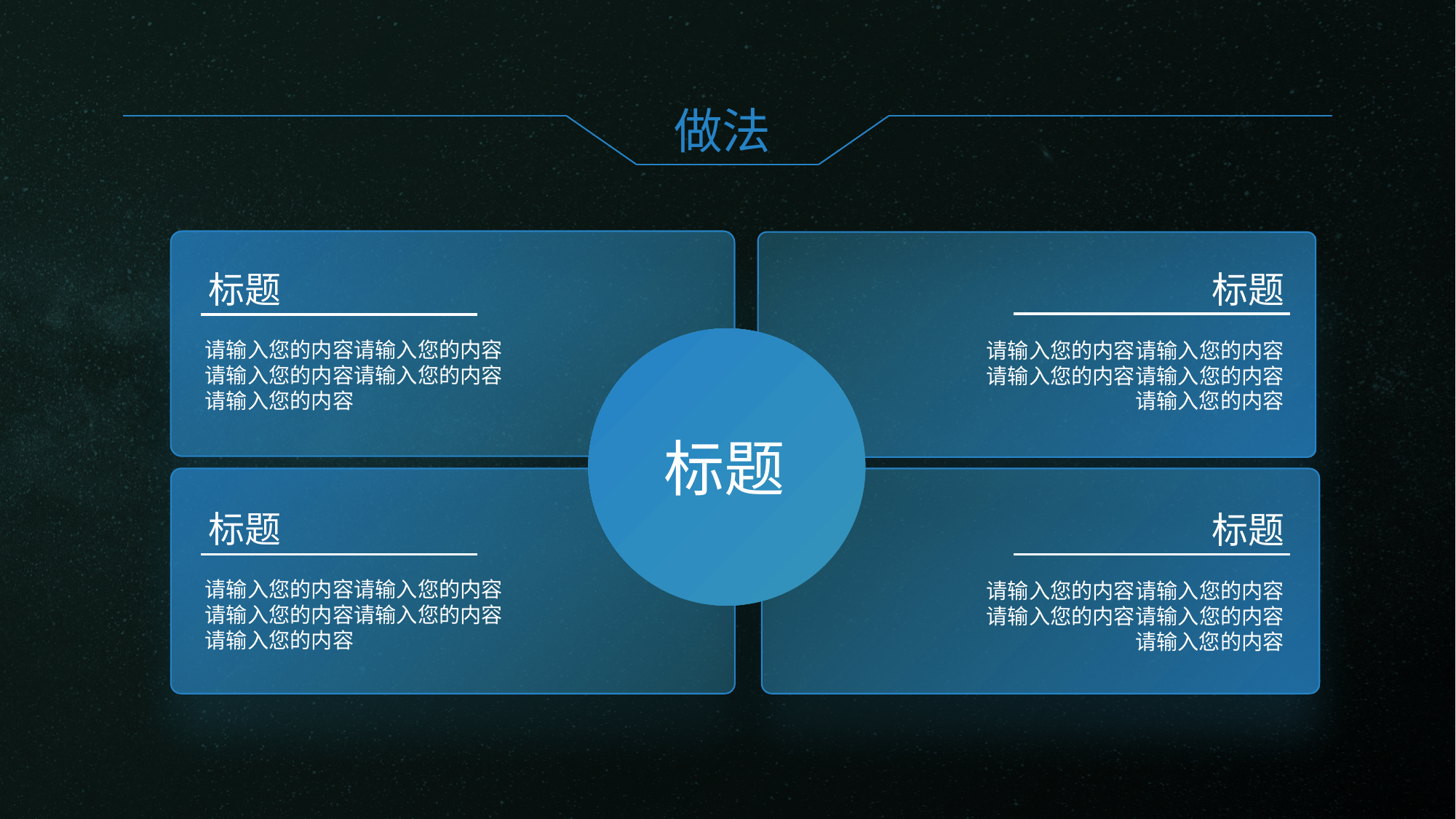

做法

标题
请输入您的内容请输入您的内容
请输入您的内容请输入您的内容
请输入您的内容

标题
请输入您的内容请输入您的内容
请输入您的内容请输入您的内容
请输入您的内容

标题

标题
请输入您的内容请输入您的内容
请输入您的内容请输入您的内容
请输入您的内容

标题
请输入您的内容请输入您的内容
请输入您的内容请输入您的内容
请输入您的内容